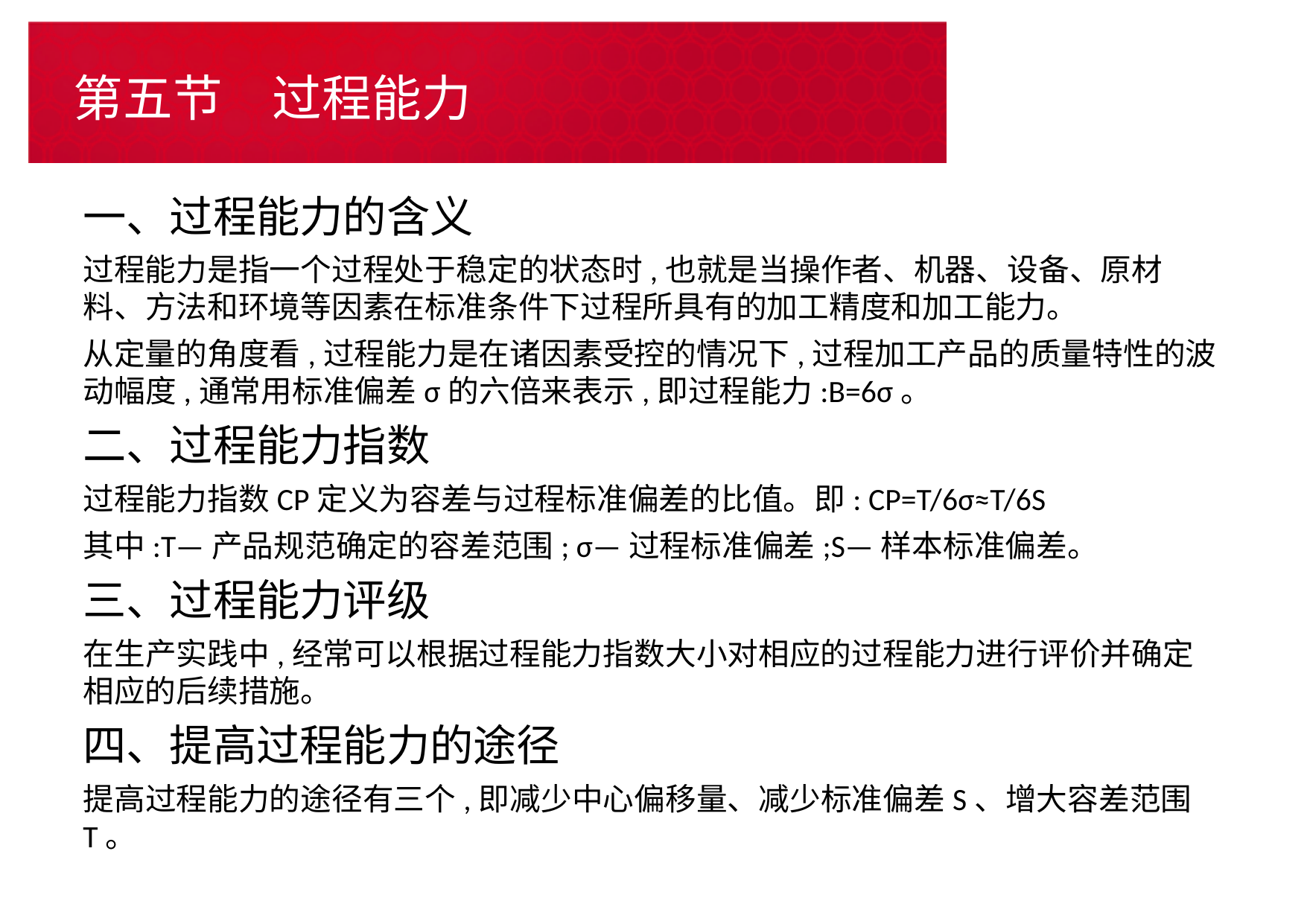

# 第五节　过程能力
一、过程能力的含义
过程能力是指一个过程处于稳定的状态时,也就是当操作者、机器、设备、原材料、方法和环境等因素在标准条件下过程所具有的加工精度和加工能力。
从定量的角度看,过程能力是在诸因素受控的情况下,过程加工产品的质量特性的波动幅度,通常用标准偏差σ的六倍来表示,即过程能力:B=6σ。
二、过程能力指数
过程能力指数CP定义为容差与过程标准偏差的比值。即: CP=T/6σ≈T/6S
其中:T—产品规范确定的容差范围; σ—过程标准偏差;S—样本标准偏差。
三、过程能力评级
在生产实践中,经常可以根据过程能力指数大小对相应的过程能力进行评价并确定相应的后续措施。
四、提高过程能力的途径
提高过程能力的途径有三个,即减少中心偏移量、减少标准偏差S、增大容差范围T。